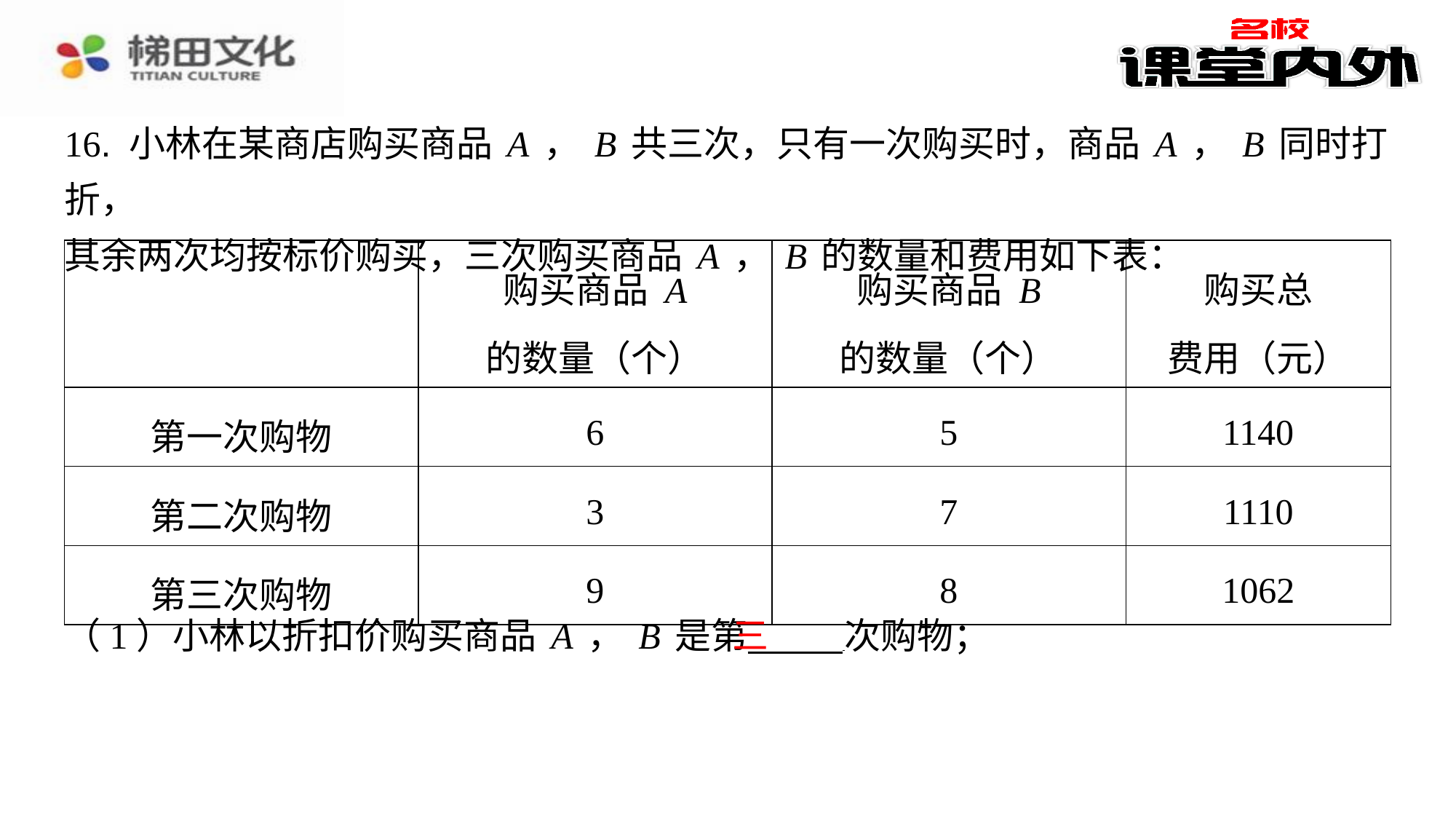

16. 小林在某商店购买商品A，B共三次，只有一次购买时，商品A，B同时打折，
其余两次均按标价购买，三次购买商品A，B的数量和费用如下表：
|  | 购买商品A 的数量（个） | 购买商品B 的数量（个） | 购买总 费用（元） |
| --- | --- | --- | --- |
| 第一次购物 | 6 | 5 | 1140 |
| 第二次购物 | 3 | 7 | 1110 |
| 第三次购物 | 9 | 8 | 1062 |
​　三
（1）小林以折扣价购买商品A，B是第               次购物；